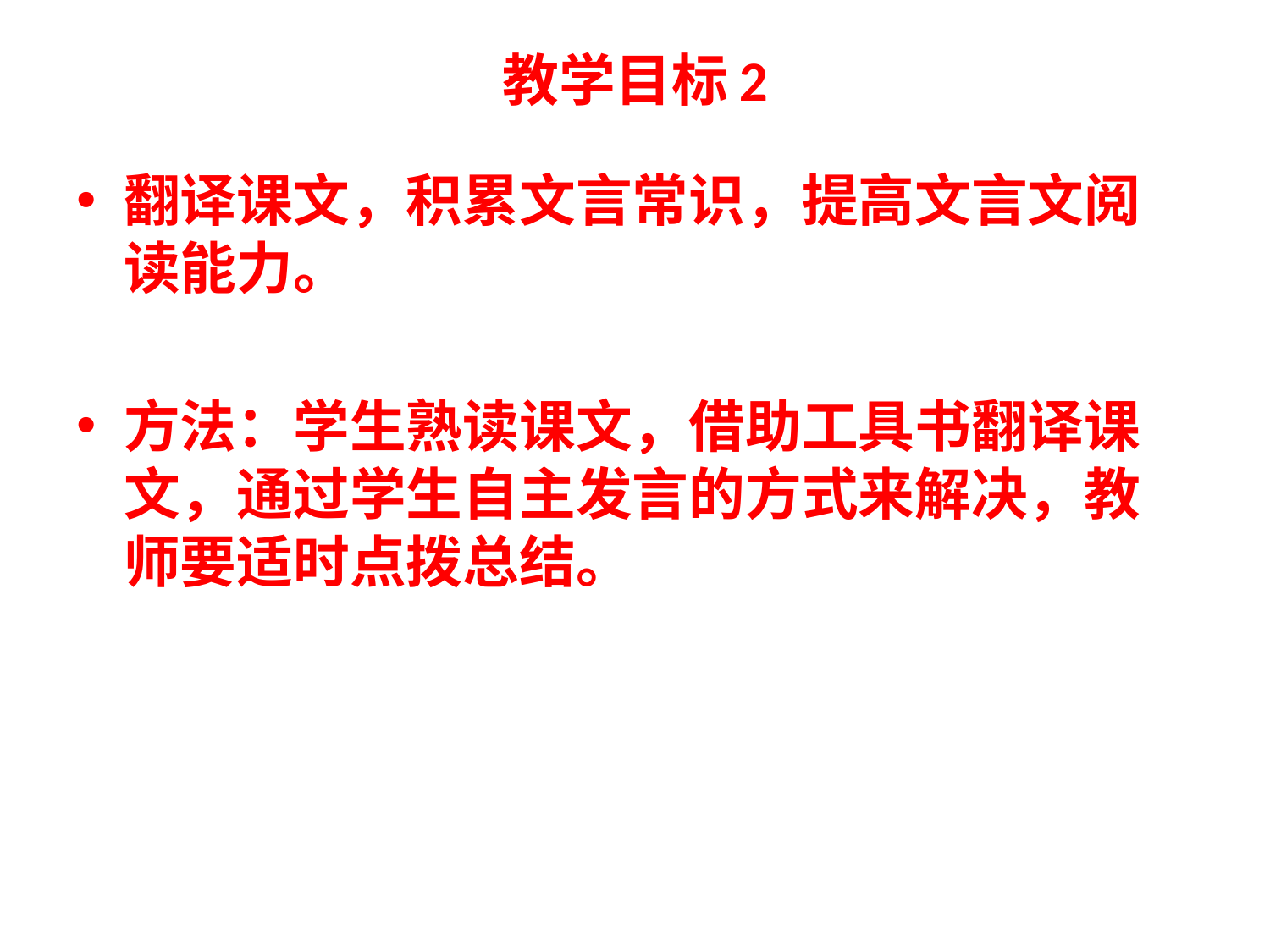

# 教学目标2
翻译课文，积累文言常识，提高文言文阅读能力。

方法：学生熟读课文，借助工具书翻译课文，通过学生自主发言的方式来解决，教师要适时点拨总结。